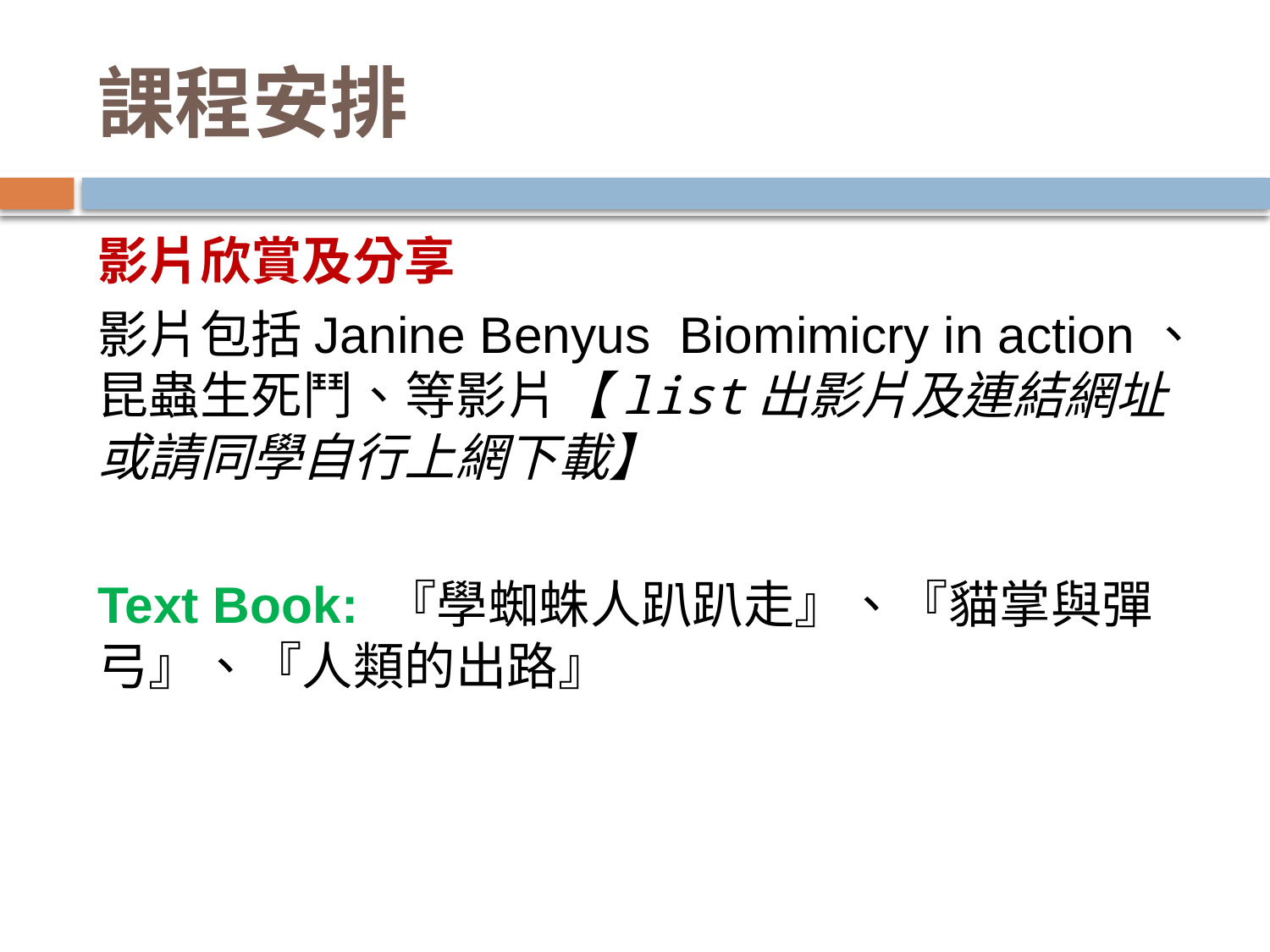

# 課程安排
影片欣賞及分享
影片包括Janine Benyus  Biomimicry in action、昆蟲生死鬥、等影片【list出影片及連結網址或請同學自行上網下載】

Text Book: 『學蜘蛛人趴趴走』、『貓掌與彈弓』、『人類的出路』